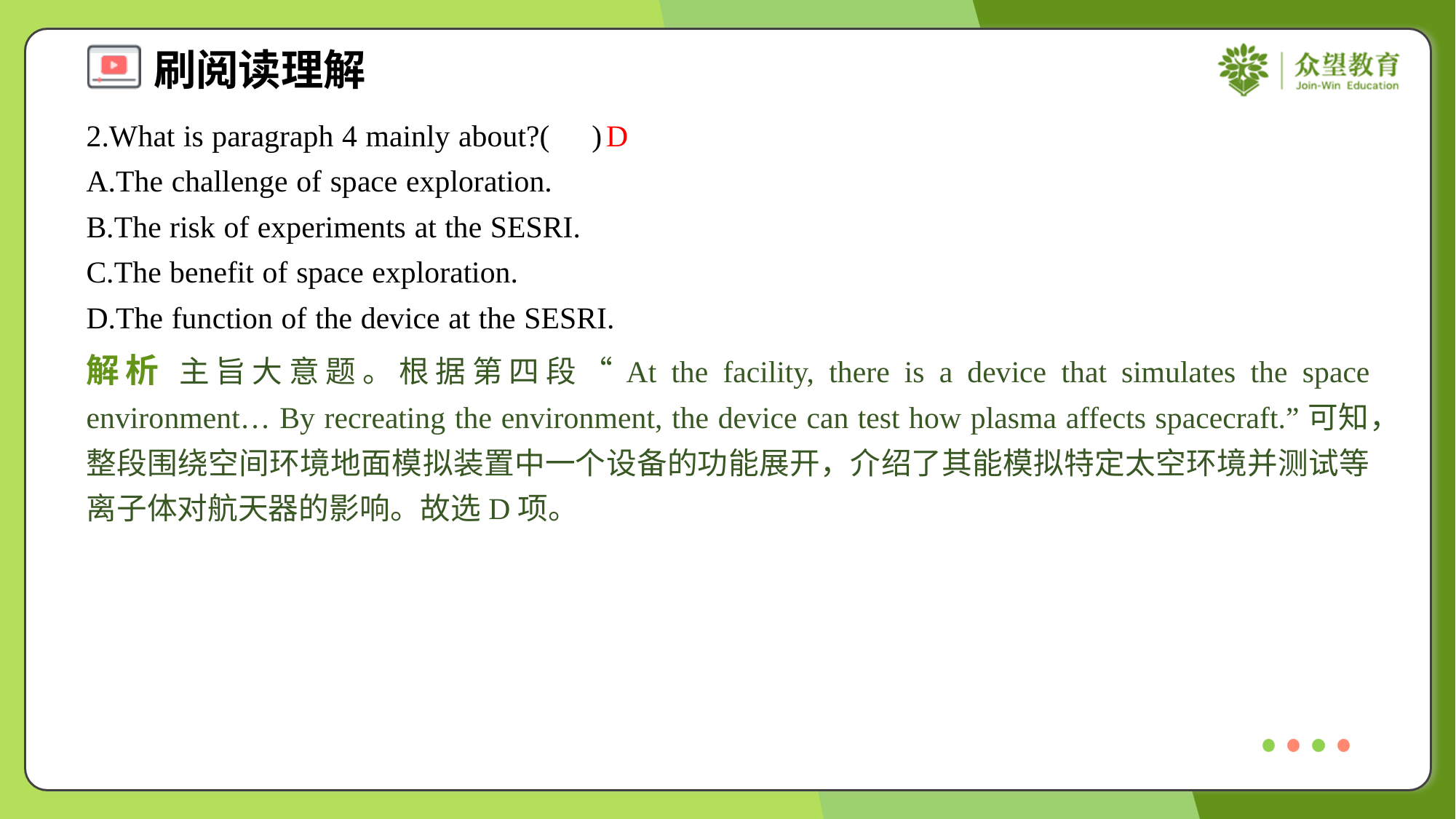

2.What is paragraph 4 mainly about?(     )
D
A.The challenge of space exploration.
B.The risk of experiments at the SESRI.
C.The benefit of space exploration.
D.The function of the device at the SESRI.
解析 主旨大意题。根据第四段“At the facility, there is a device that simulates the space environment… By recreating the environment, the device can test how plasma affects spacecraft.”可知，整段围绕空间环境地面模拟装置中一个设备的功能展开，介绍了其能模拟特定太空环境并测试等离子体对航天器的影响。故选D项。